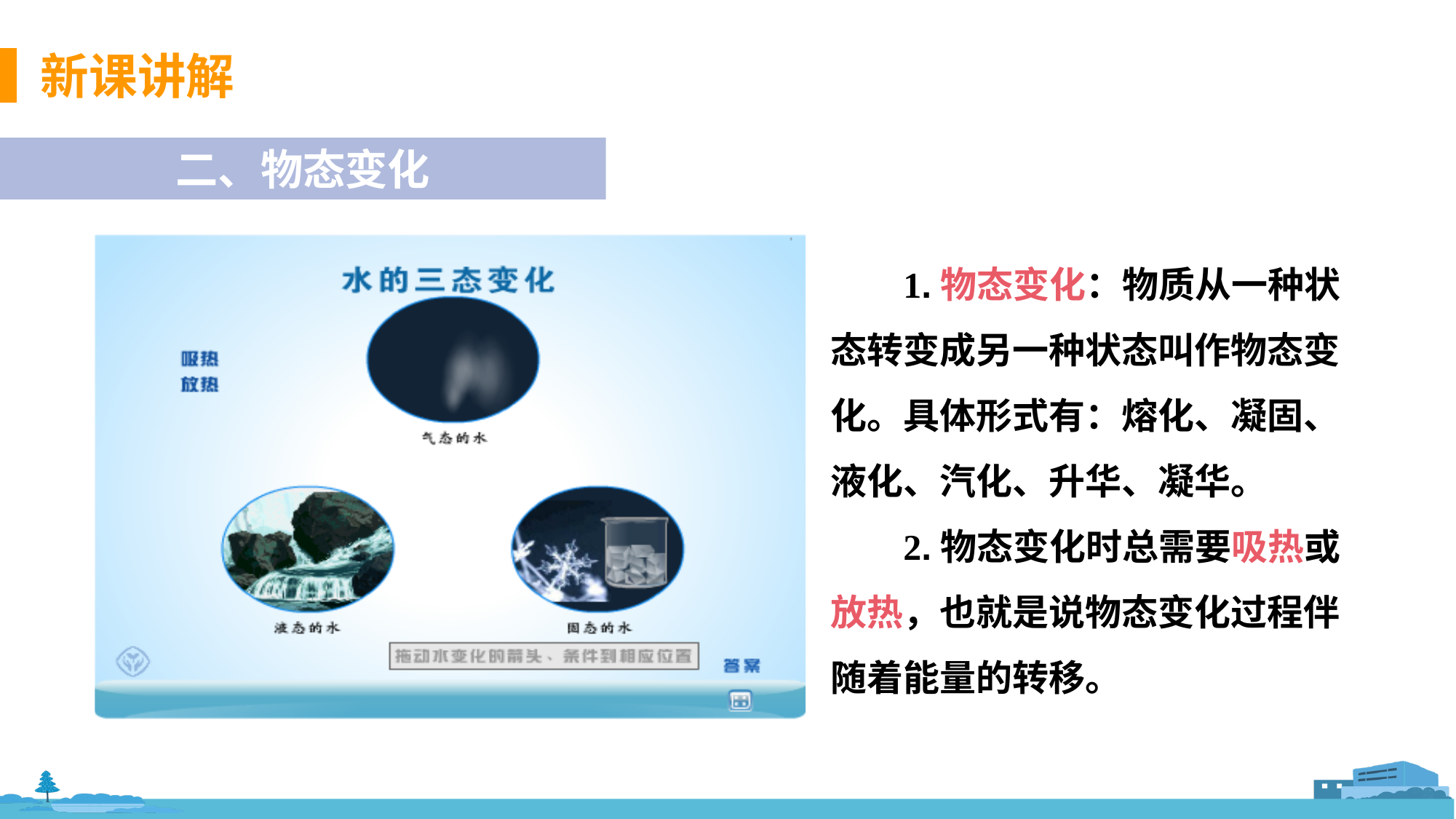

二、物态变化
1.物态变化：物质从一种状态转变成另一种状态叫作物态变化。具体形式有：熔化、凝固、液化、汽化、升华、凝华。
2.物态变化时总需要吸热或放热，也就是说物态变化过程伴随着能量的转移。